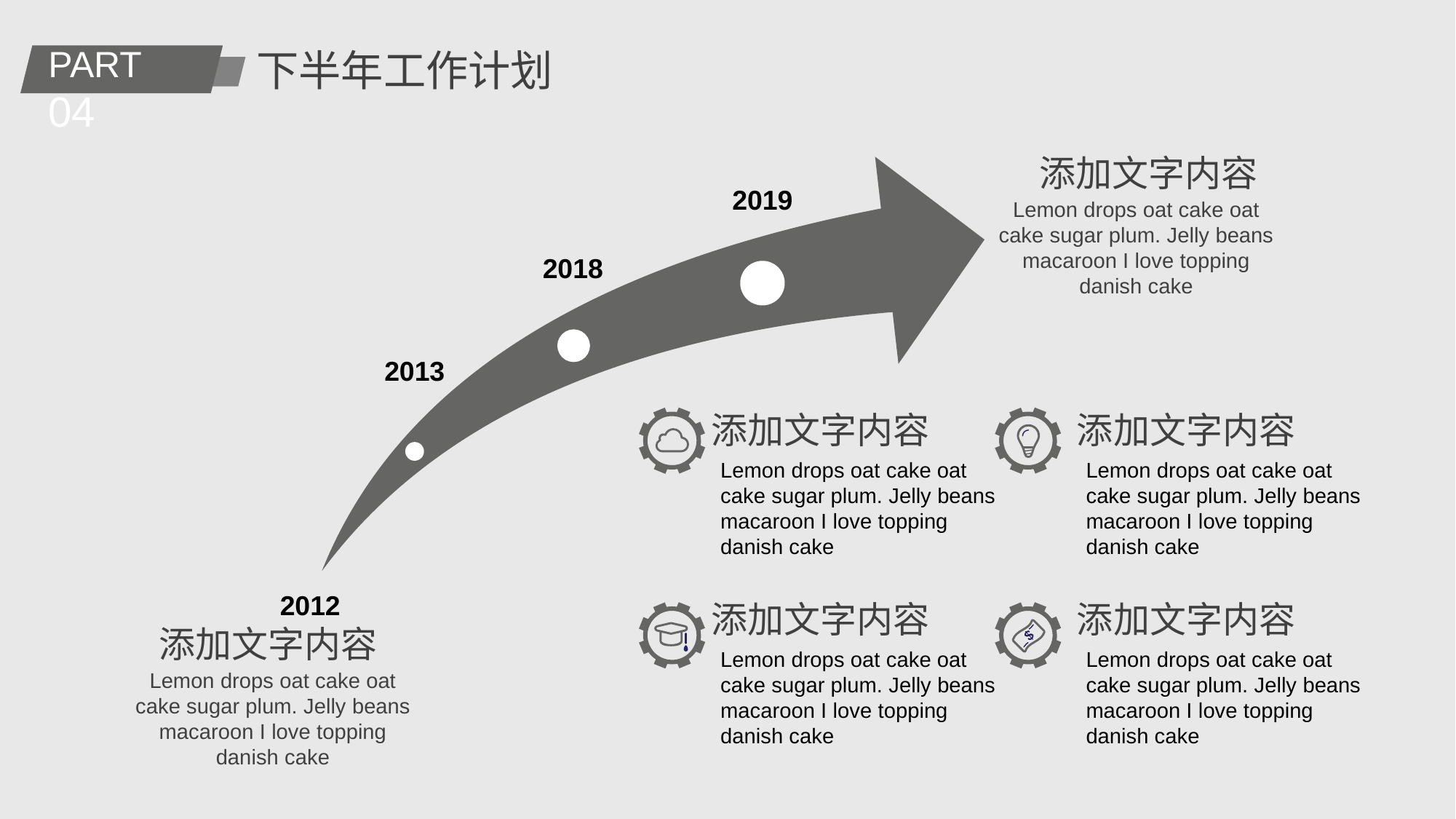

PART 04
下半年工作计划

 添加文字内容
Lemon drops oat cake oat cake sugar plum. Jelly beans macaroon I love topping danish cake

2019
2018

2013
添加文字内容
Lemon drops oat cake oat cake sugar plum. Jelly beans macaroon I love topping danish cake
添加文字内容
Lemon drops oat cake oat cake sugar plum. Jelly beans macaroon I love topping danish cake

2012
添加文字内容
Lemon drops oat cake oat cake sugar plum. Jelly beans macaroon I love topping danish cake
添加文字内容
Lemon drops oat cake oat cake sugar plum. Jelly beans macaroon I love topping danish cake

添加文字内容
Lemon drops oat cake oat cake sugar plum. Jelly beans macaroon I love topping danish cake